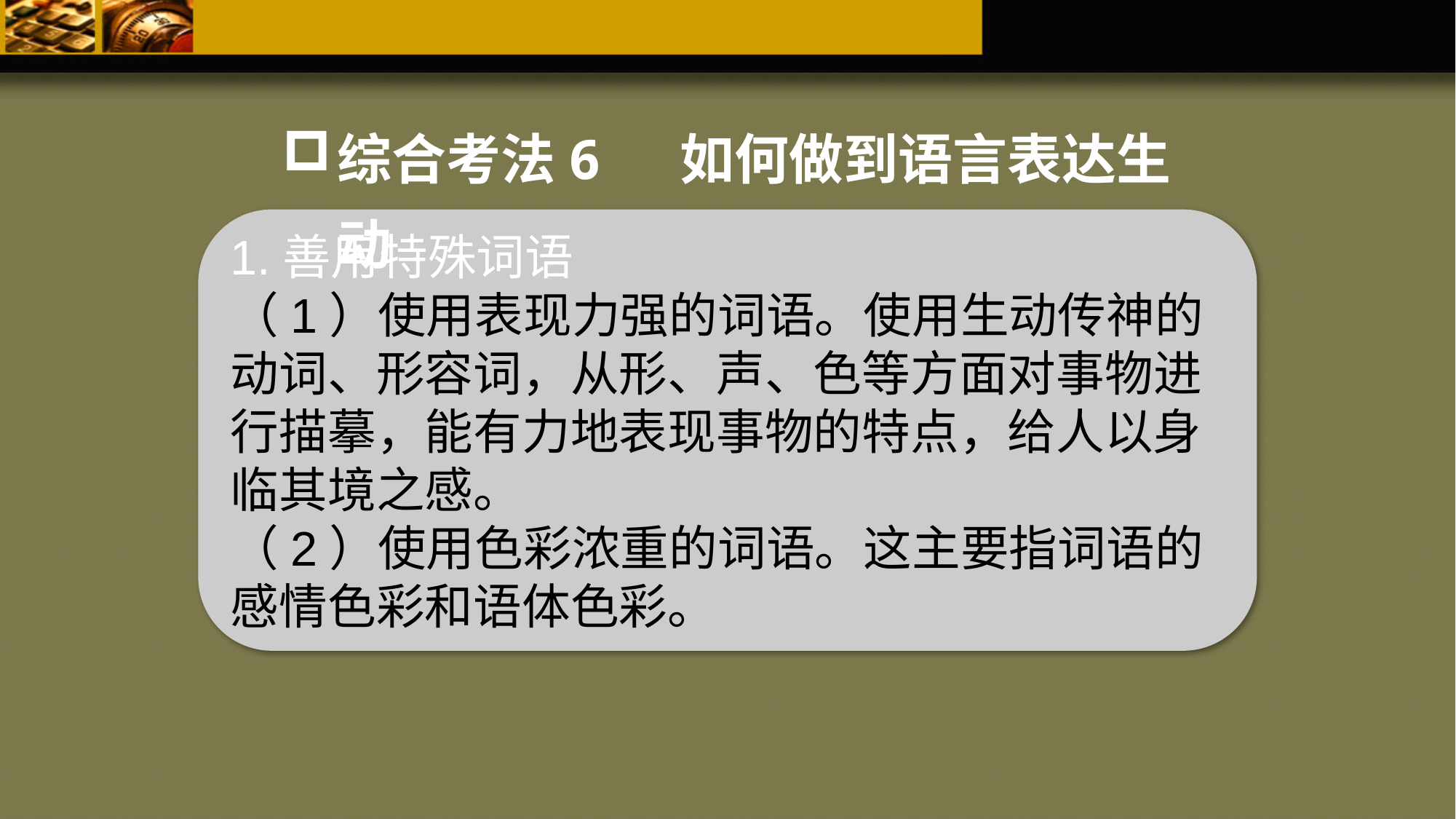

综合考法6  如何做到语言表达生动
1.善用特殊词语
（1）使用表现力强的词语。使用生动传神的动词、形容词，从形、声、色等方面对事物进行描摹，能有力地表现事物的特点，给人以身临其境之感。
（2）使用色彩浓重的词语。这主要指词语的感情色彩和语体色彩。